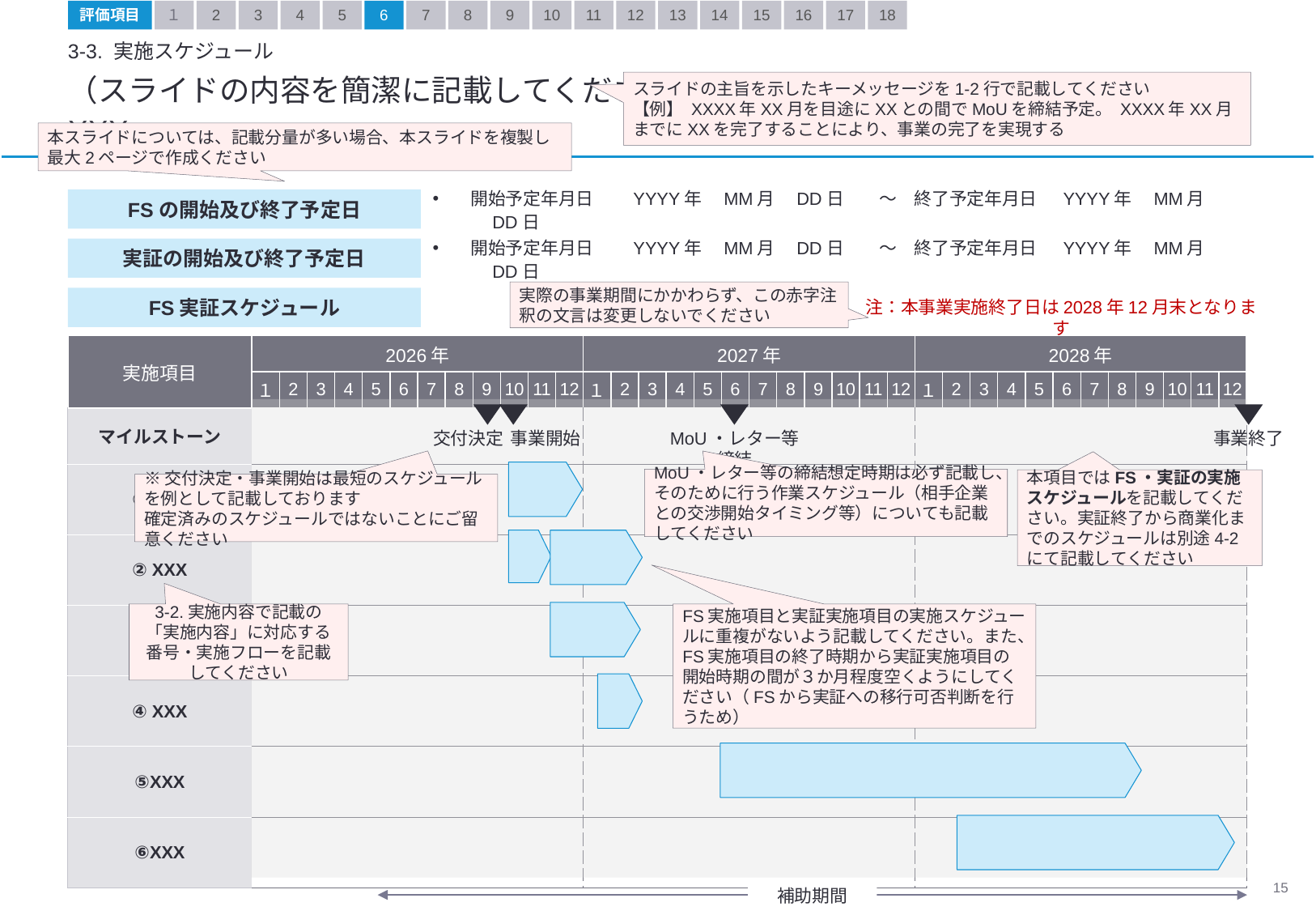

評価項目
１
2
3
4
5
6
7
8
9
10
11
12
13
14
15
16
17
18
3-3. 実施スケジュール
（スライドの内容を簡潔に記載してください）
XXX
スライドの主旨を示したキーメッセージを1-2行で記載してください
【例】 XXXX年XX月を目途にXXとの間でMoUを締結予定。 XXXX年XX月までにXXを完了することにより、事業の完了を実現する
本スライドについては、記載分量が多い場合、本スライドを複製し最大2ページで作成ください
FSの開始及び終了予定日
開始予定年月日　　YYYY年　MM月　DD日　　～　終了予定年月日　 YYYY年　MM月　DD日
実証の開始及び終了予定日
開始予定年月日　　YYYY年　MM月　DD日　　～　終了予定年月日　 YYYY年　MM月　DD日
実際の事業期間にかかわらず、この赤字注釈の文言は変更しないでください
FS実証スケジュール
注：本事業実施終了日は2028年12月末となります
| 実施項目 | 2026年 |  |  |  |  |  |  |  |  |  |  |  | 2027年 |  |  |  |  |  |  |  |  |  |  |  | 2028年 |  |  |  |  |  |  |  |  |  |  |  |
| --- | --- | --- | --- | --- | --- | --- | --- | --- | --- | --- | --- | --- | --- | --- | --- | --- | --- | --- | --- | --- | --- | --- | --- | --- | --- | --- | --- | --- | --- | --- | --- | --- | --- | --- | --- | --- |
|  | １ | 2 | 3 | 4 | 5 | 6 | 7 | 8 | 9 | 10 | 11 | 12 | １ | 2 | 3 | 4 | 5 | 6 | 7 | 8 | 9 | 10 | 11 | 12 | １ | 2 | 3 | 4 | 5 | 6 | 7 | 8 | 9 | 10 | 11 | 12 |
| マイルストーン |  |  |  |  |  |  |  |  |  |  |  |  |  |  |  |  |  |  |  |  |  |  |  |  |  |  |  |  |  |  |  |  |  |  |  |  |
| ① XXX |  |  |  |  |  |  |  |  |  |  |  |  |  |  |  |  |  |  |  |  |  |  |  |  |  |  |  |  |  |  |  |  |  |  |  |  |
| ② XXX |  |  |  |  |  |  |  |  |  |  |  |  |  |  |  |  |  |  |  |  |  |  |  |  |  |  |  |  |  |  |  |  |  |  |  |  |
| ③ XXX |  |  |  |  |  |  |  |  |  |  |  |  |  |  |  |  |  |  |  |  |  |  |  |  |  |  |  |  |  |  |  |  |  |  |  |  |
| ④ XXX |  |  |  |  |  |  |  |  |  |  |  |  |  |  |  |  |  |  |  |  |  |  |  |  |  |  |  |  |  |  |  |  |  |  |  |  |
| ⑤XXX |  |  |  |  |  |  |  |  |  |  |  |  |  |  |  |  |  |  |  |  |  |  |  |  |  |  |  |  |  |  |  |  |  |  |  |  |
| ⑥XXX |  |  |  |  |  |  |  |  |  |  |  |  |  |  |  |  |  |  |  |  |  |  |  |  |  |  |  |  |  |  |  |  |  |  |  |  |

交付決定
事業開始
MoU・レター等締結
事業終了

MoU・レター等の締結想定時期は必ず記載し、そのために行う作業スケジュール（相手企業との交渉開始タイミング等）についても記載してください
本項目ではFS・実証の実施スケジュールを記載してください。実証終了から商業化までのスケジュールは別途4-2にて記載してください
※交付決定・事業開始は最短のスケジュールを例として記載しております
確定済みのスケジュールではないことにご留意ください

3-2.実施内容で記載の「実施内容」に対応する番号・実施フローを記載してください
FS実施項目と実証実施項目の実施スケジュールに重複がないよう記載してください。また、FS実施項目の終了時期から実証実施項目の開始時期の間が３か月程度空くようにしてください（FSから実証への移行可否判断を行うため）

補助期間